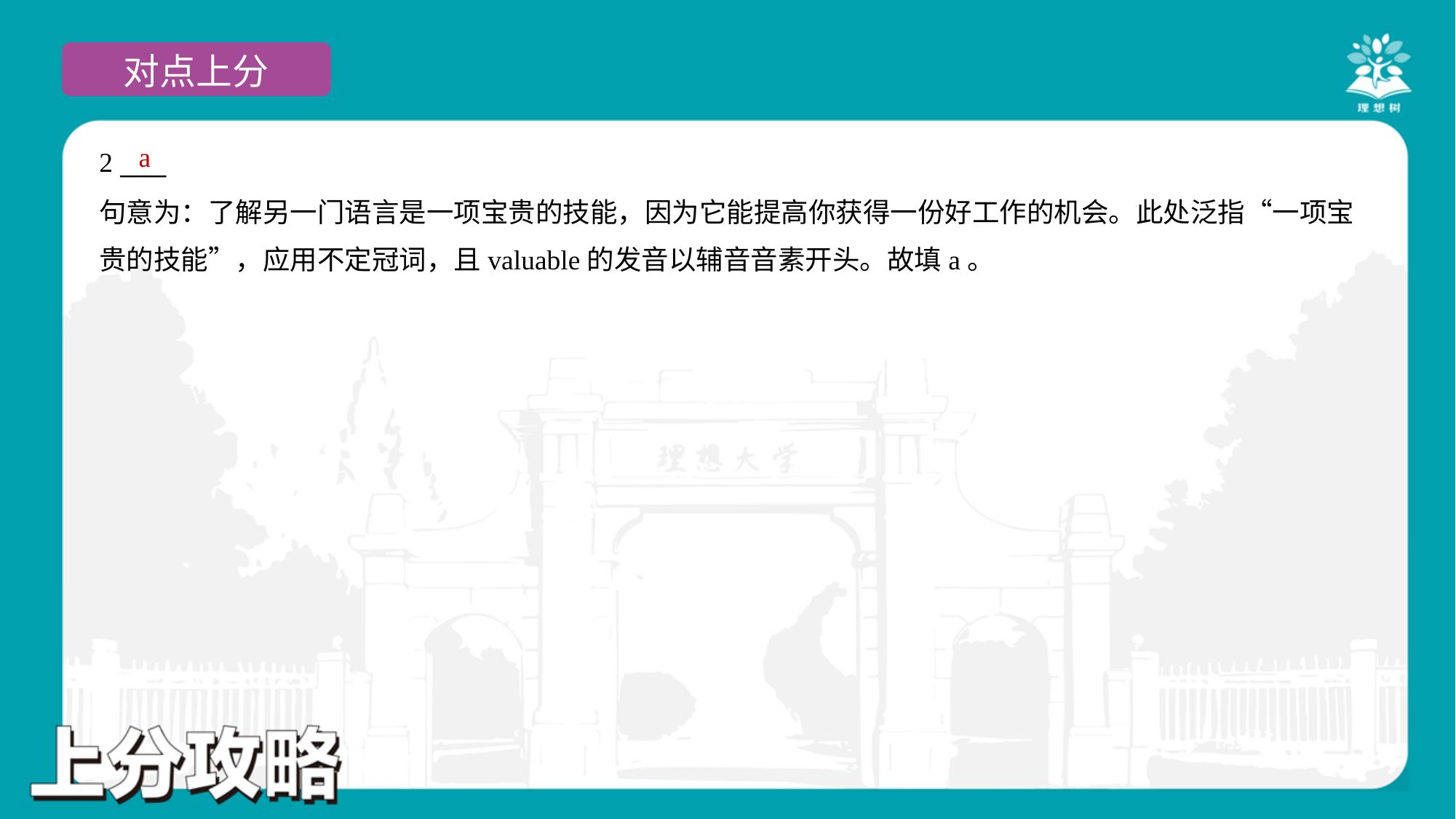

a
2 ___
句意为：了解另一门语言是一项宝贵的技能，因为它能提高你获得一份好工作的机会。此处泛指“一项宝
贵的技能”，应用不定冠词，且valuable的发音以辅音音素开头。故填a。